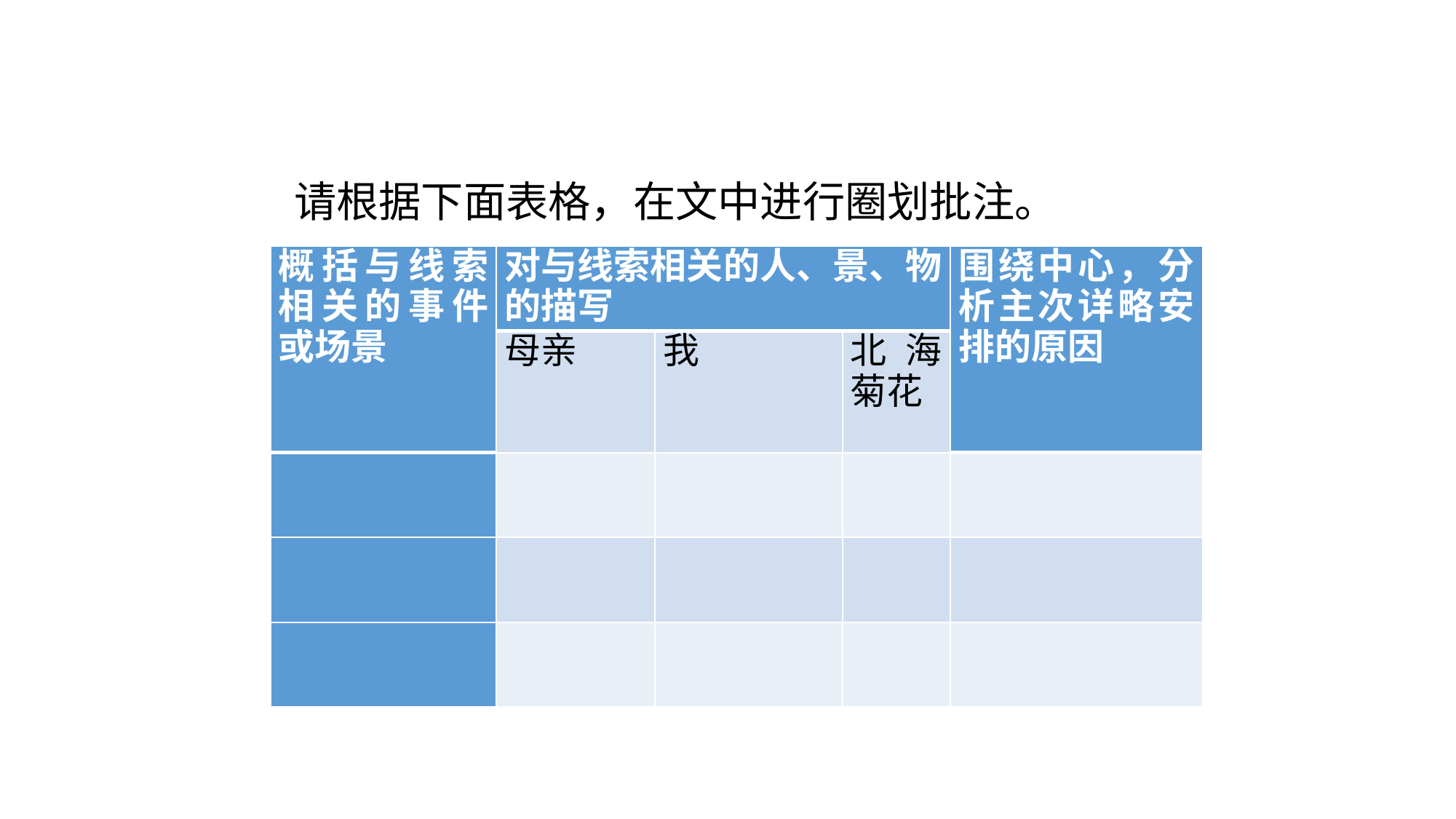

请根据下面表格，在文中进行圈划批注。
| 概括与线索相关的事件或场景 | 对与线索相关的人、景、物的描写 |  |  | 围绕中心，分析主次详略安排的原因 |
| --- | --- | --- | --- | --- |
|  | 母亲 | 我 | 北海菊花 |  |
|  |  |  |  |  |
|  |  |  |  |  |
|  |  |  |  |  |